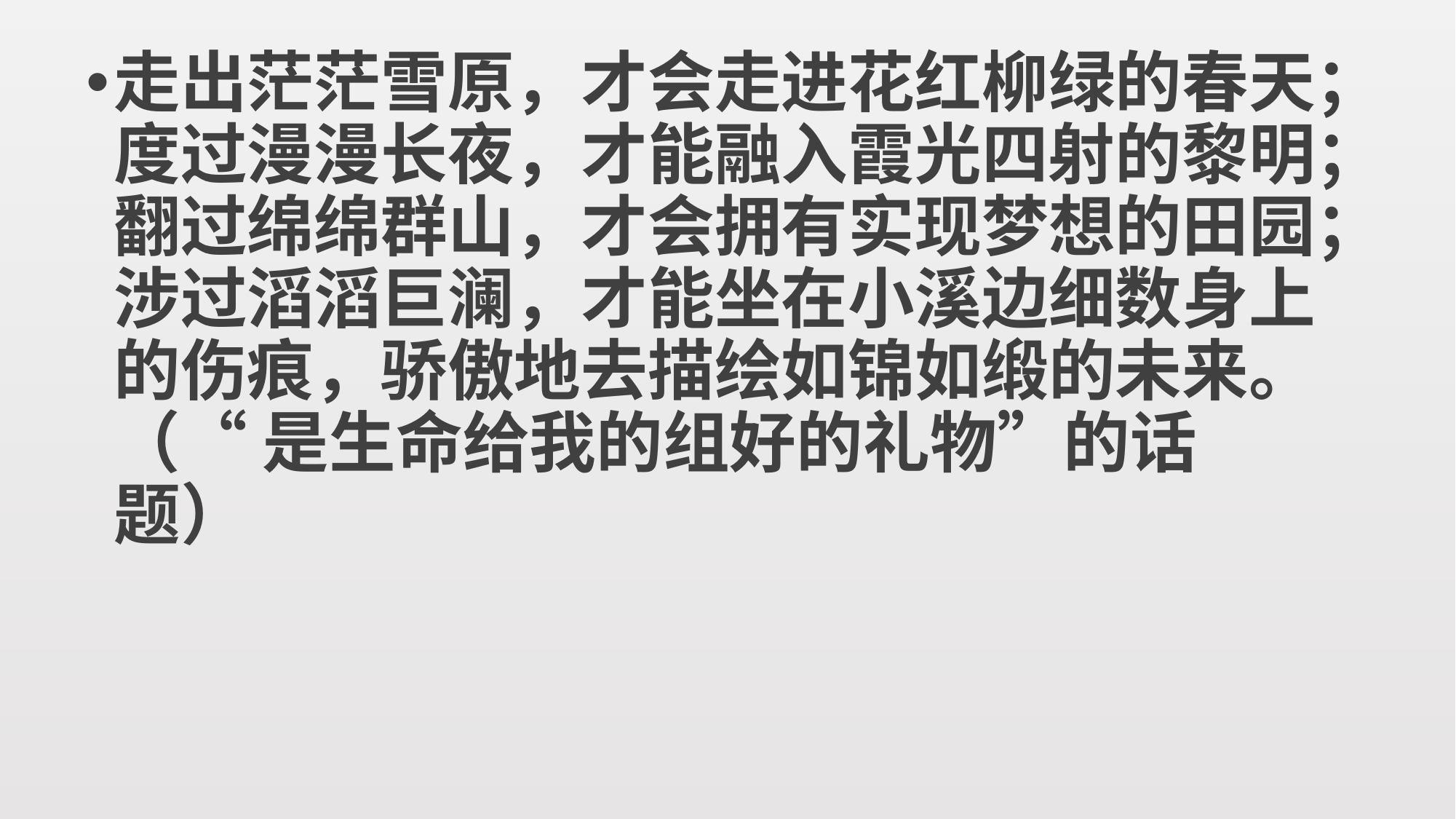

走出茫茫雪原，才会走进花红柳绿的春天；度过漫漫长夜，才能融入霞光四射的黎明；翻过绵绵群山，才会拥有实现梦想的田园；涉过滔滔巨澜，才能坐在小溪边细数身上的伤痕，骄傲地去描绘如锦如缎的未来。（“ 是生命给我的组好的礼物”的话题）